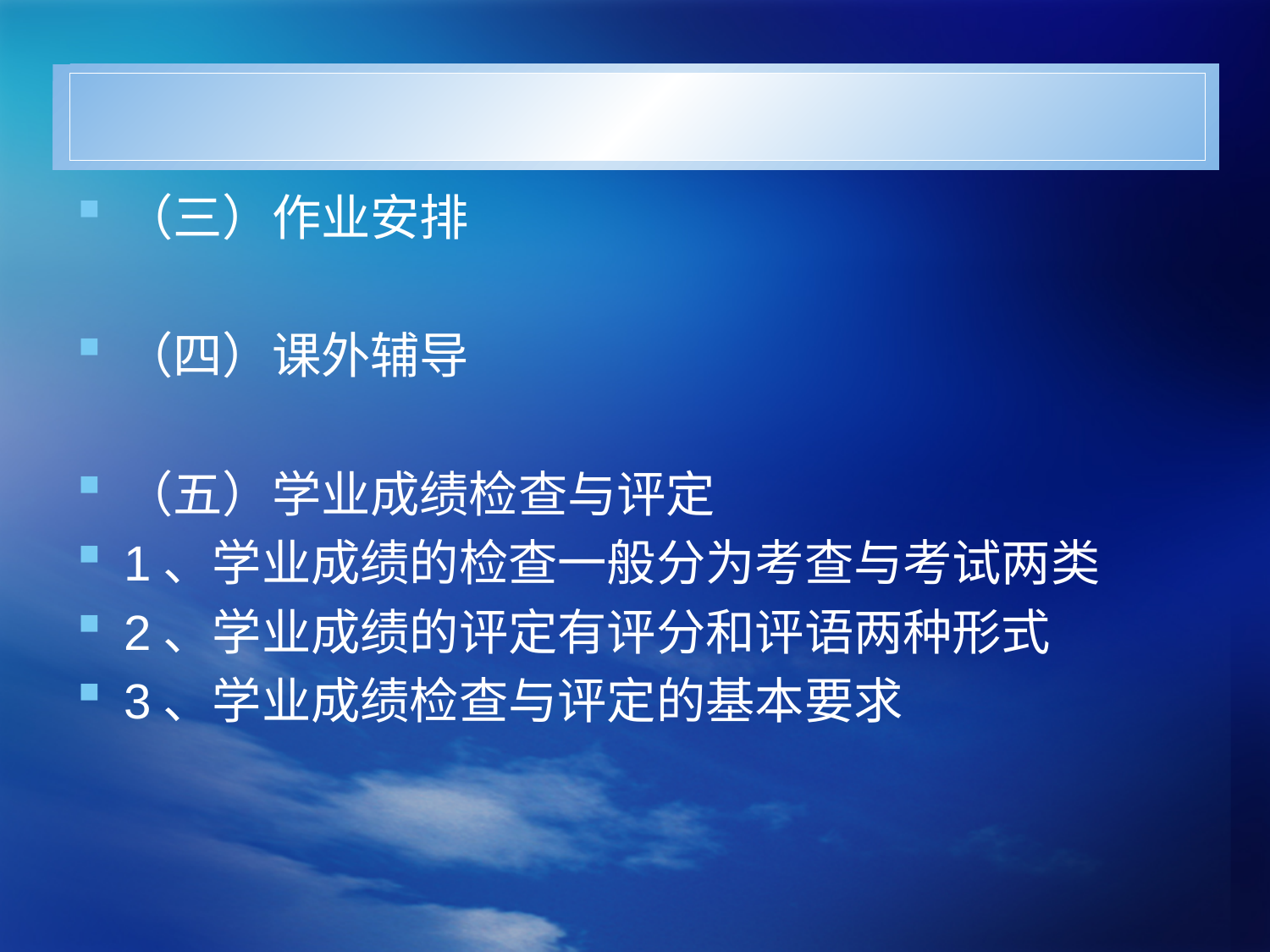

#
（三）作业安排

（四）课外辅导

（五）学业成绩检查与评定
1、学业成绩的检查一般分为考查与考试两类
2、学业成绩的评定有评分和评语两种形式
3、学业成绩检查与评定的基本要求